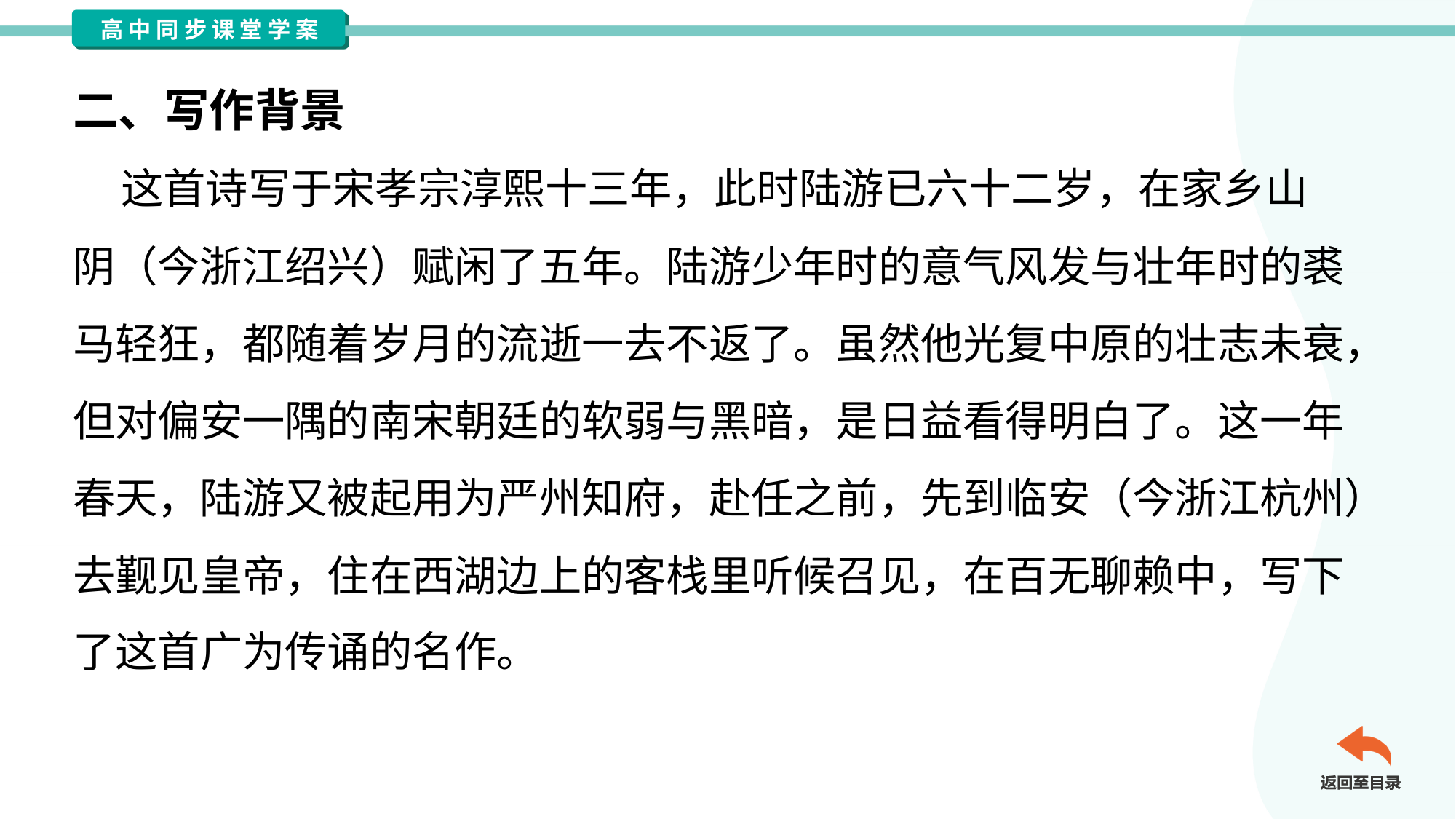

二、写作背景
    这首诗写于宋孝宗淳熙十三年，此时陆游已六十二岁，在家乡山
阴（今浙江绍兴）赋闲了五年。陆游少年时的意气风发与壮年时的裘
马轻狂，都随着岁月的流逝一去不返了。虽然他光复中原的壮志未衰，
但对偏安一隅的南宋朝廷的软弱与黑暗，是日益看得明白了。这一年
春天，陆游又被起用为严州知府，赴任之前，先到临安（今浙江杭州）
去觐见皇帝，住在西湖边上的客栈里听候召见，在百无聊赖中，写下
了这首广为传诵的名作。